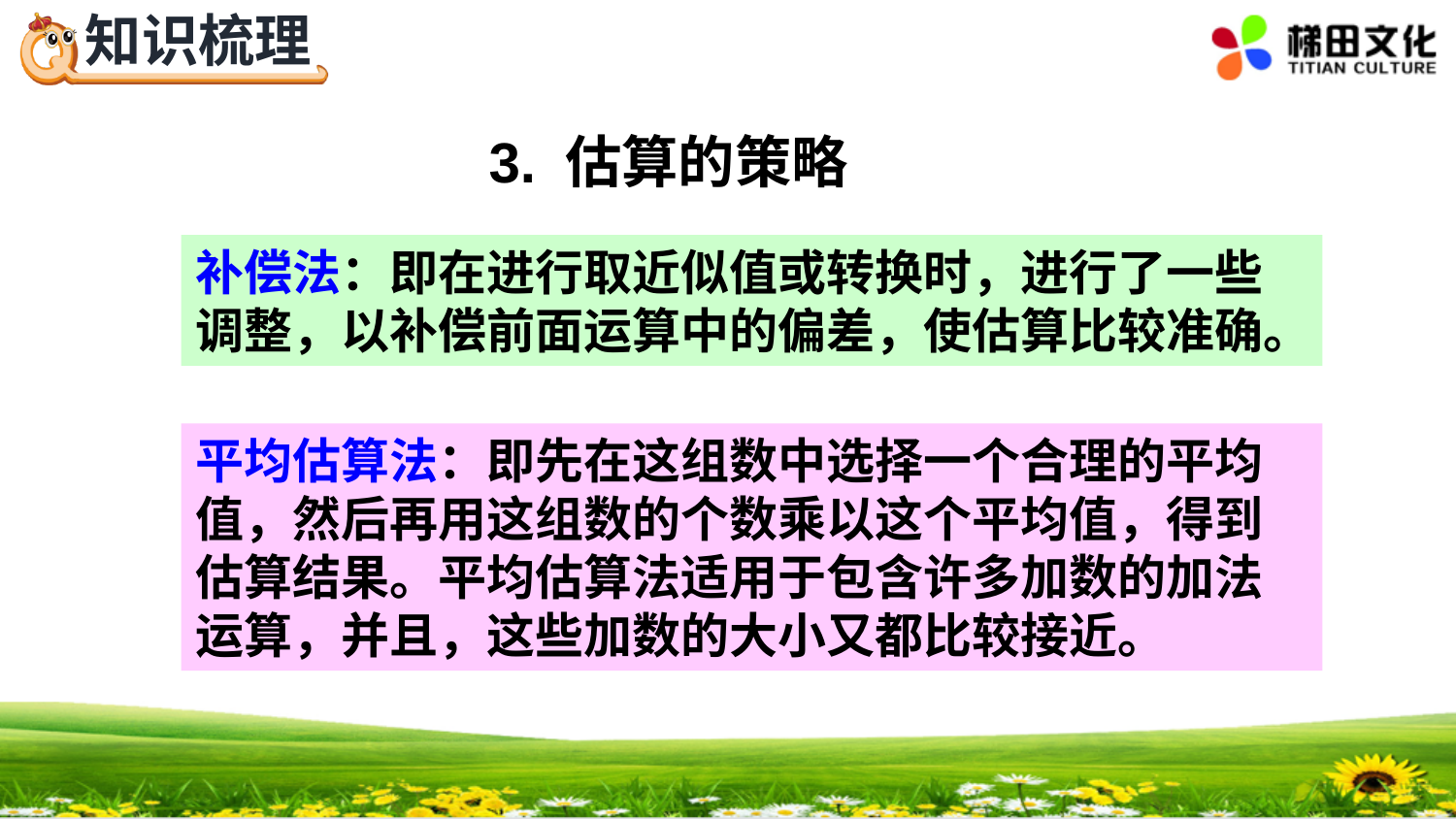

3. 估算的策略
补偿法：即在进行取近似值或转换时，进行了一些调整，以补偿前面运算中的偏差，使估算比较准确。
平均估算法：即先在这组数中选择一个合理的平均值，然后再用这组数的个数乘以这个平均值，得到估算结果。平均估算法适用于包含许多加数的加法运算，并且，这些加数的大小又都比较接近。